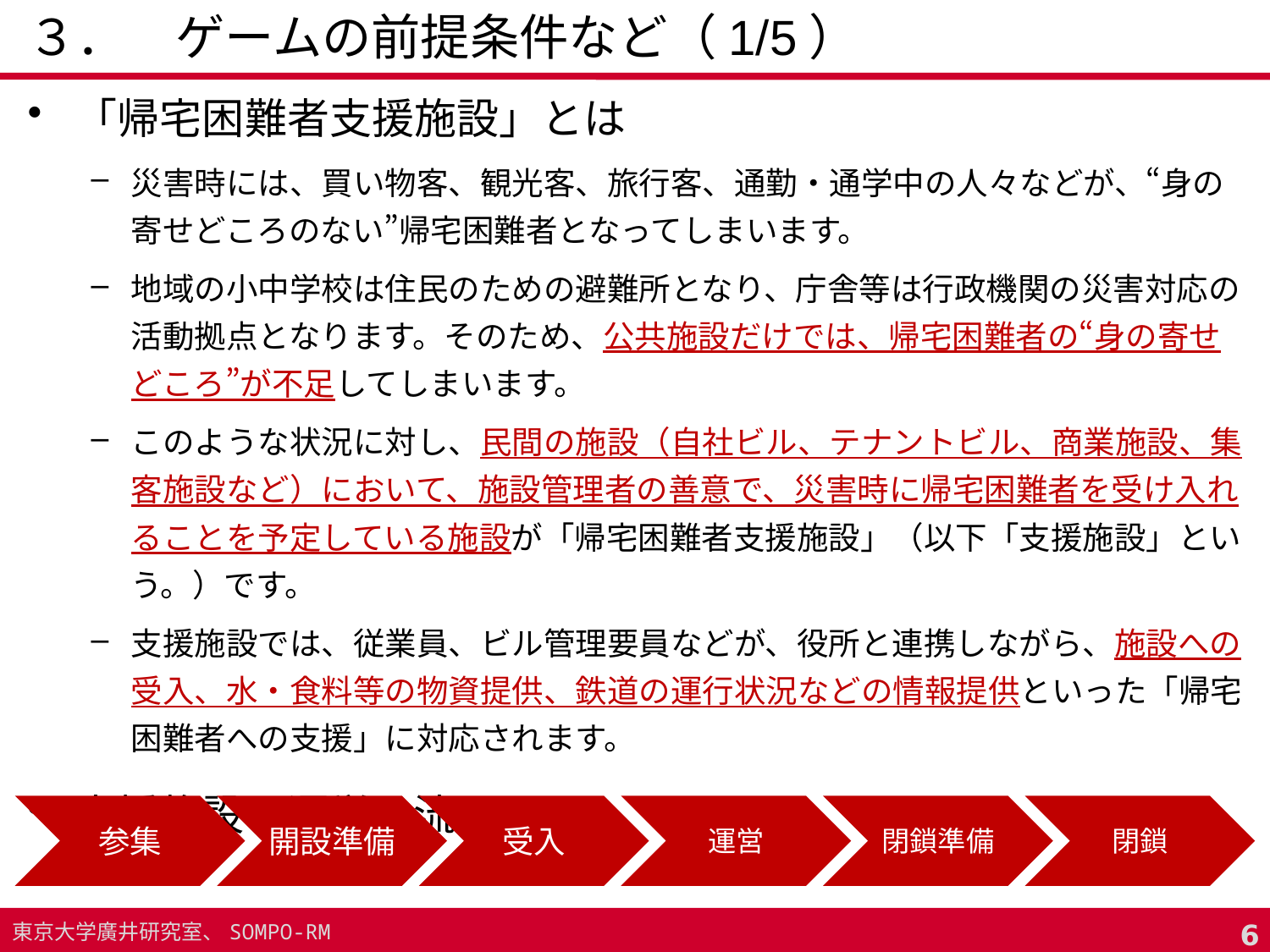

# ３．　ゲームの前提条件など（1/5）
「帰宅困難者支援施設」とは
災害時には、買い物客、観光客、旅行客、通勤・通学中の人々などが、“身の寄せどころのない”帰宅困難者となってしまいます。
地域の小中学校は住民のための避難所となり、庁舎等は行政機関の災害対応の活動拠点となります。そのため、公共施設だけでは、帰宅困難者の“身の寄せどころ”が不足してしまいます。
このような状況に対し、民間の施設（自社ビル、テナントビル、商業施設、集客施設など）において、施設管理者の善意で、災害時に帰宅困難者を受け入れることを予定している施設が「帰宅困難者支援施設」（以下「支援施設」という。）です。
支援施設では、従業員、ビル管理要員などが、役所と連携しながら、施設への受入、水・食料等の物資提供、鉄道の運行状況などの情報提供といった「帰宅困難者への支援」に対応されます。
支援施設の運営の流れ
参集
開設準備
受入
運営
閉鎖準備
閉鎖
6